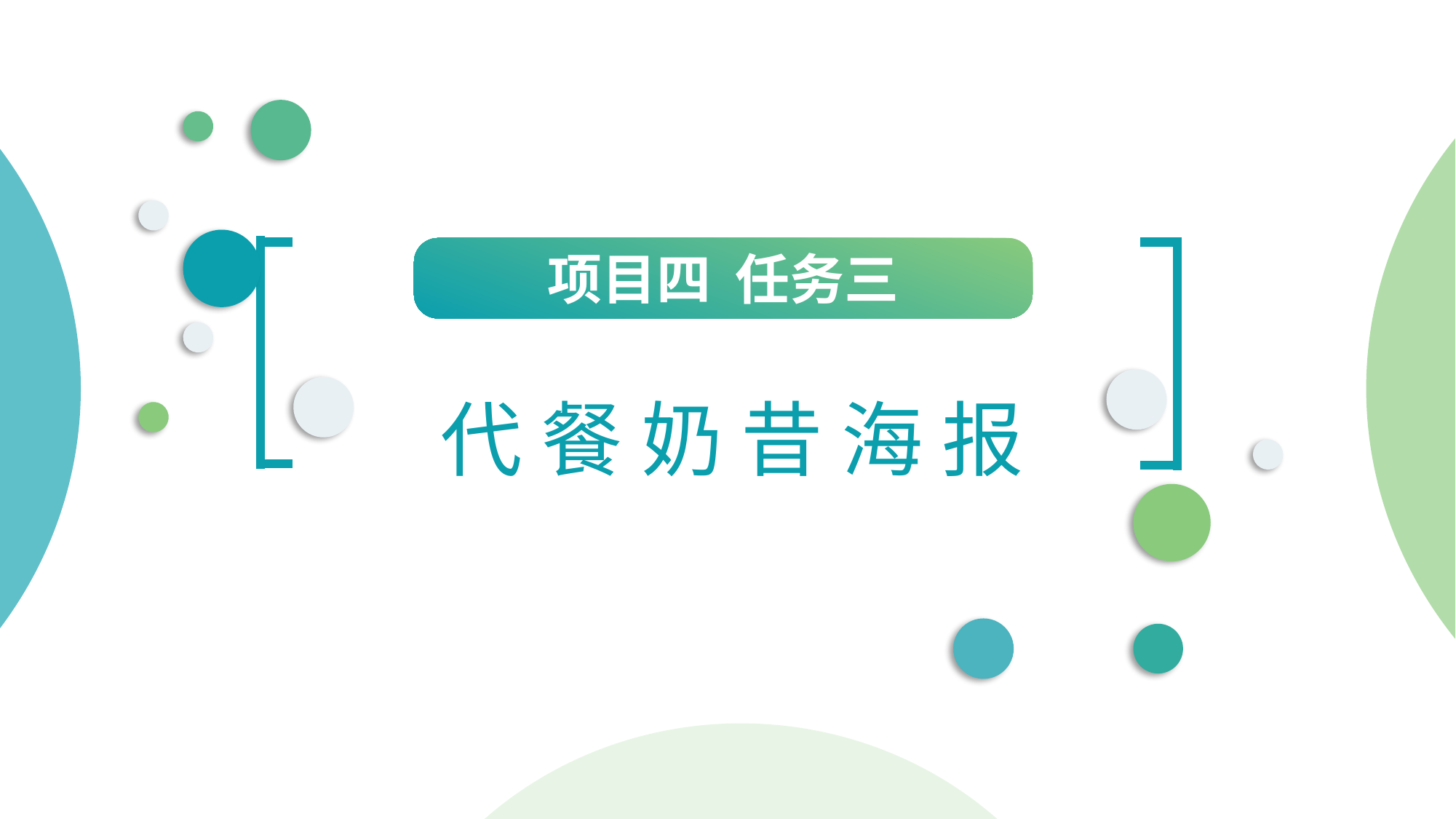

项目四  任务三

代 餐 奶 昔 海 报